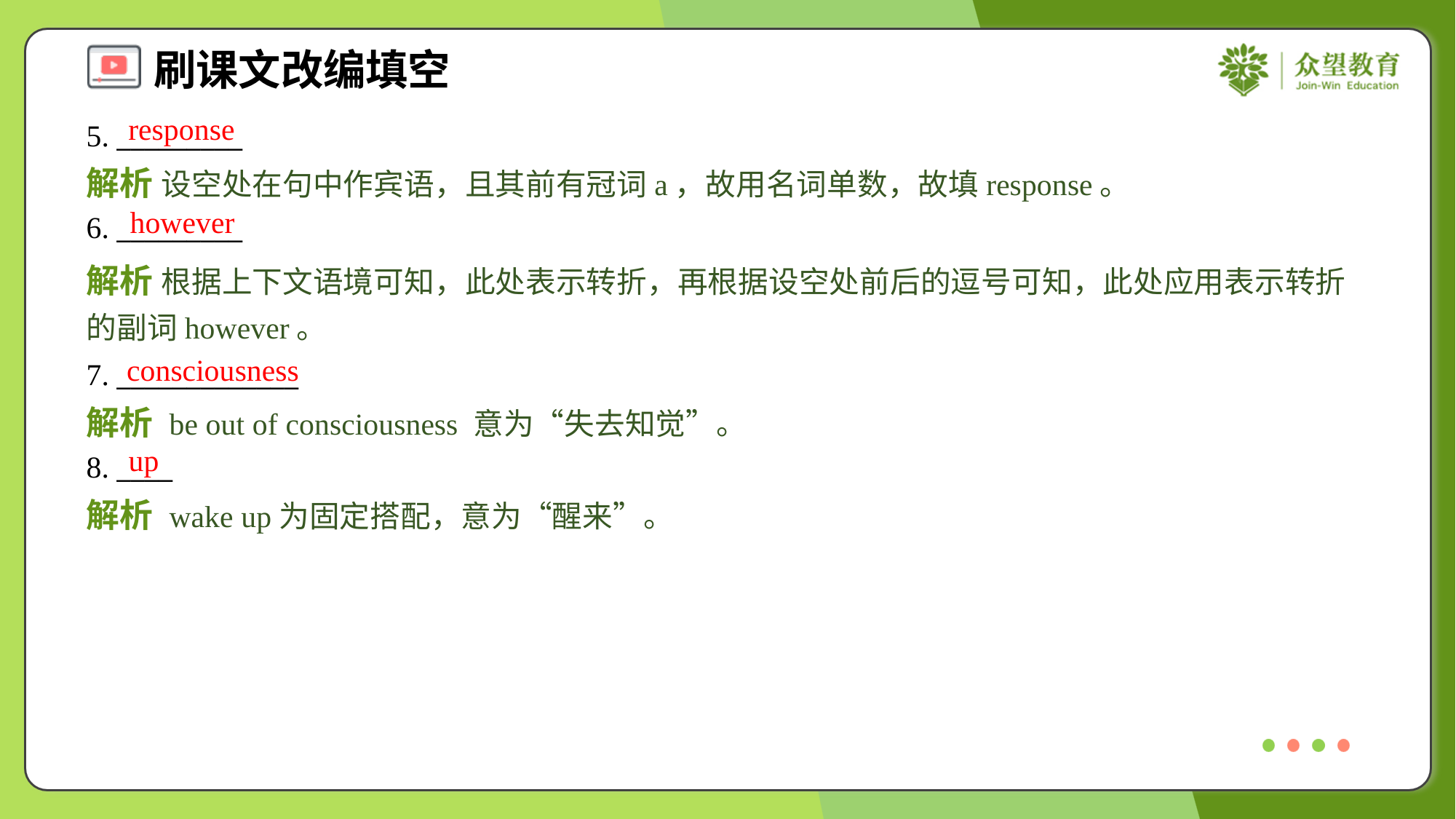

response
5. _________
解析 设空处在句中作宾语，且其前有冠词a，故用名词单数，故填response。
however
6. _________
解析 根据上下文语境可知，此处表示转折，再根据设空处前后的逗号可知，此处应用表示转折的副词however。
consciousness
7. _____________
解析 be out of consciousness 意为“失去知觉”。
up
8. ____
解析 wake up为固定搭配，意为“醒来”。